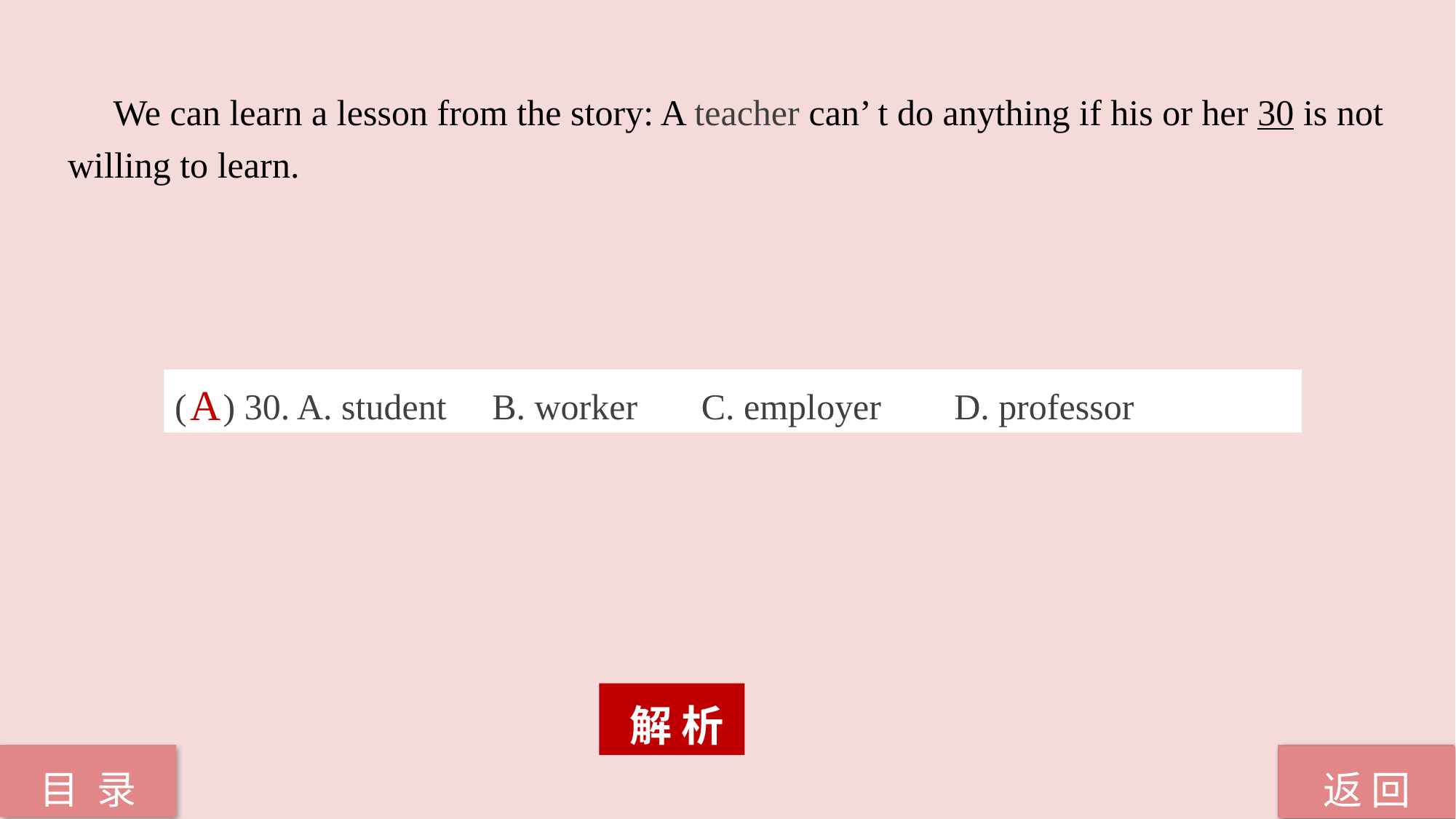

We can learn a lesson from the story: A teacher can’ t do anything if his or her 30 is not
willing to learn.
(    ) 30. A. student     B. worker       C. employer        D. professor
A
 解 析
返 回